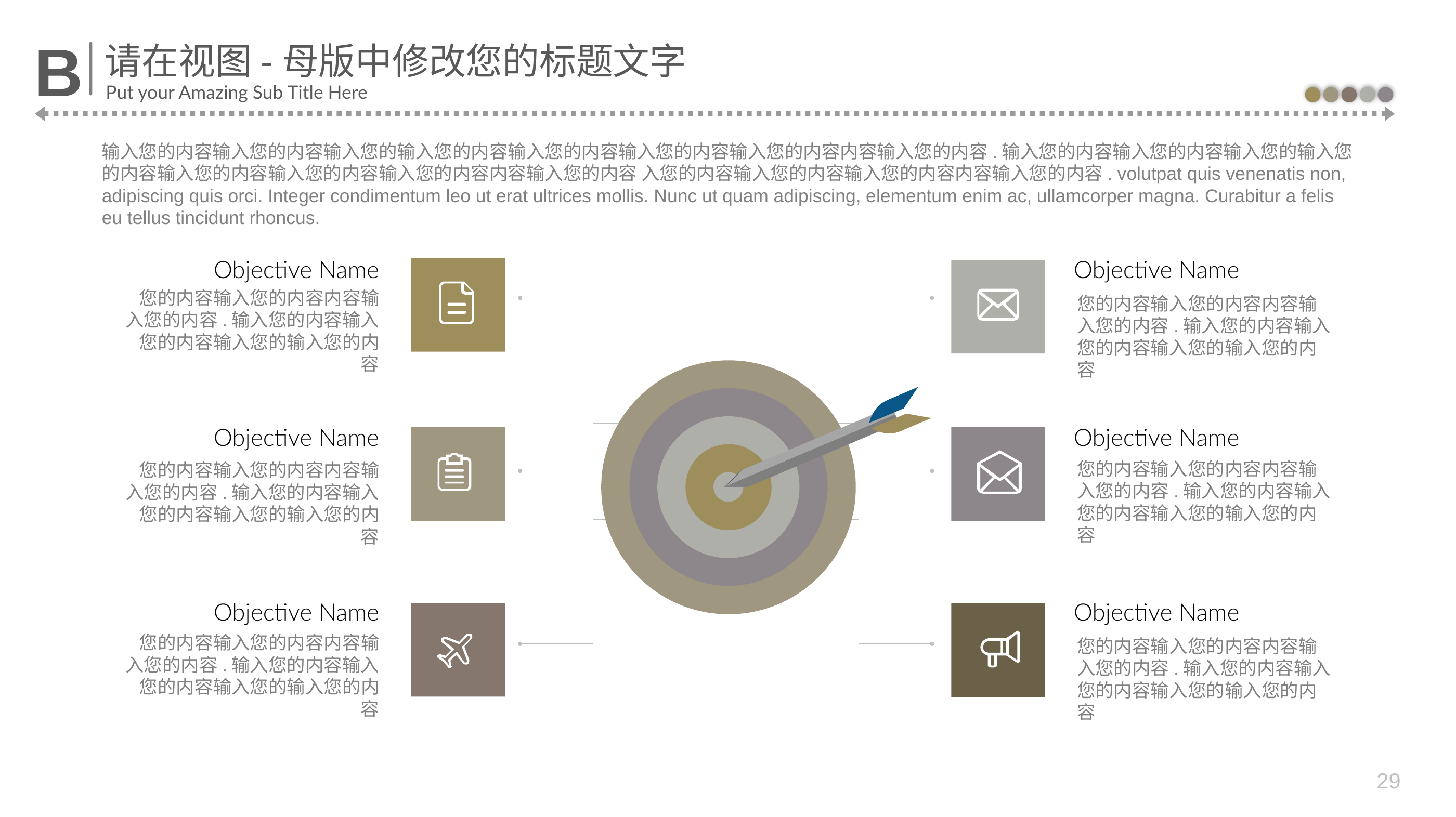

输入您的内容输入您的内容输入您的输入您的内容输入您的内容输入您的内容输入您的内容内容输入您的内容.输入您的内容输入您的内容输入您的输入您的内容输入您的内容输入您的内容输入您的内容内容输入您的内容 入您的内容输入您的内容输入您的内容内容输入您的内容. volutpat quis venenatis non, adipiscing quis orci. Integer condimentum leo ut erat ultrices mollis. Nunc ut quam adipiscing, elementum enim ac, ullamcorper magna. Curabitur a felis eu tellus tincidunt rhoncus.
Objective Name

您的内容输入您的内容内容输入您的内容.输入您的内容输入您的内容输入您的输入您的内容
Objective Name

您的内容输入您的内容内容输入您的内容.输入您的内容输入您的内容输入您的输入您的内容
Objective Name

您的内容输入您的内容内容输入您的内容.输入您的内容输入您的内容输入您的输入您的内容

Objective Name

您的内容输入您的内容内容输入您的内容.输入您的内容输入您的内容输入您的输入您的内容

Objective Name

您的内容输入您的内容内容输入您的内容.输入您的内容输入您的内容输入您的输入您的内容
Objective Name

您的内容输入您的内容内容输入您的内容.输入您的内容输入您的内容输入您的输入您的内容

29